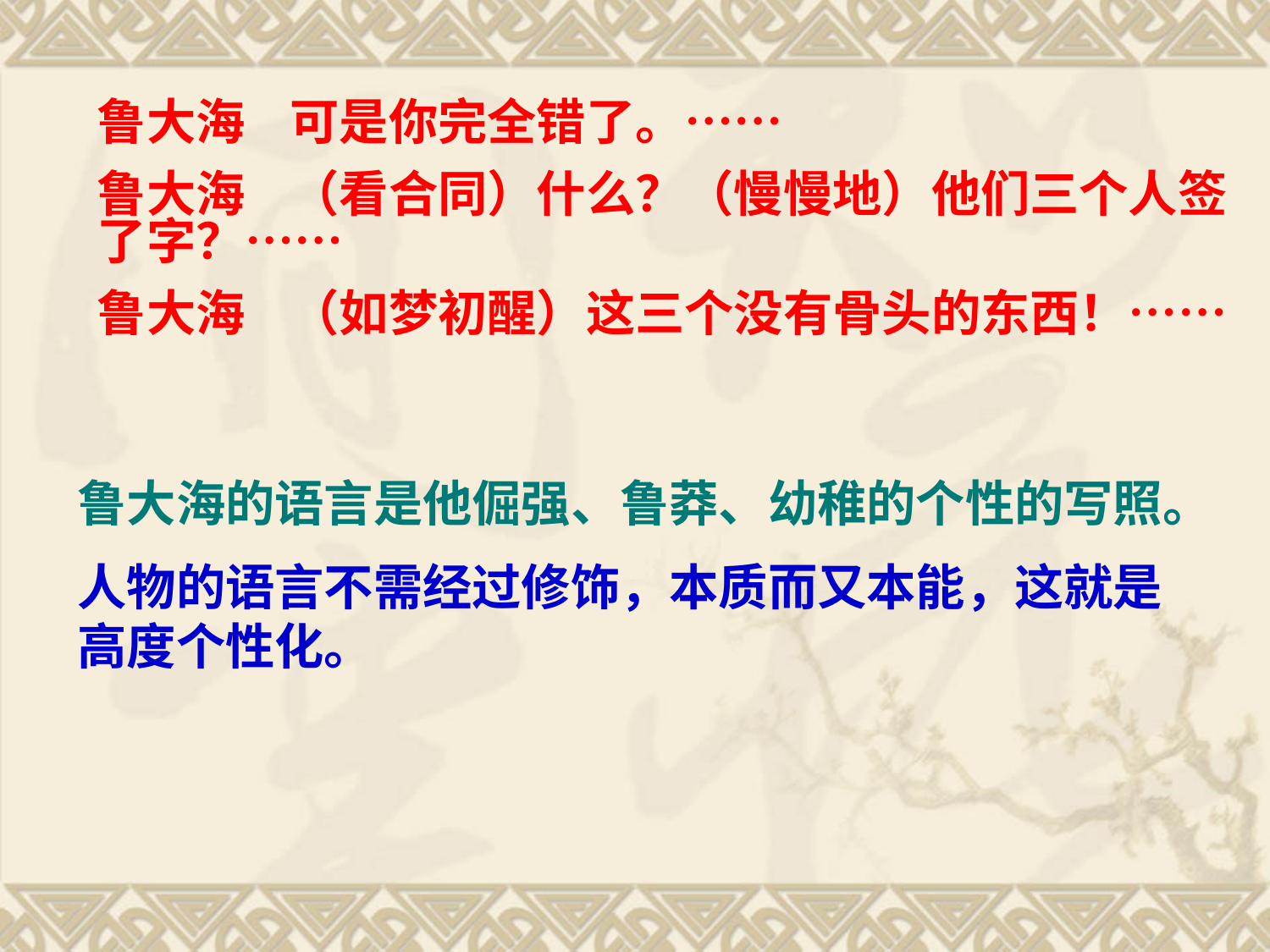

鲁大海    可是你完全错了。……
鲁大海    （看合同）什么？（慢慢地）他们三个人签了字？……
鲁大海    （如梦初醒）这三个没有骨头的东西！……
鲁大海的语言是他倔强、鲁莽、幼稚的个性的写照。
人物的语言不需经过修饰，本质而又本能，这就是高度个性化。